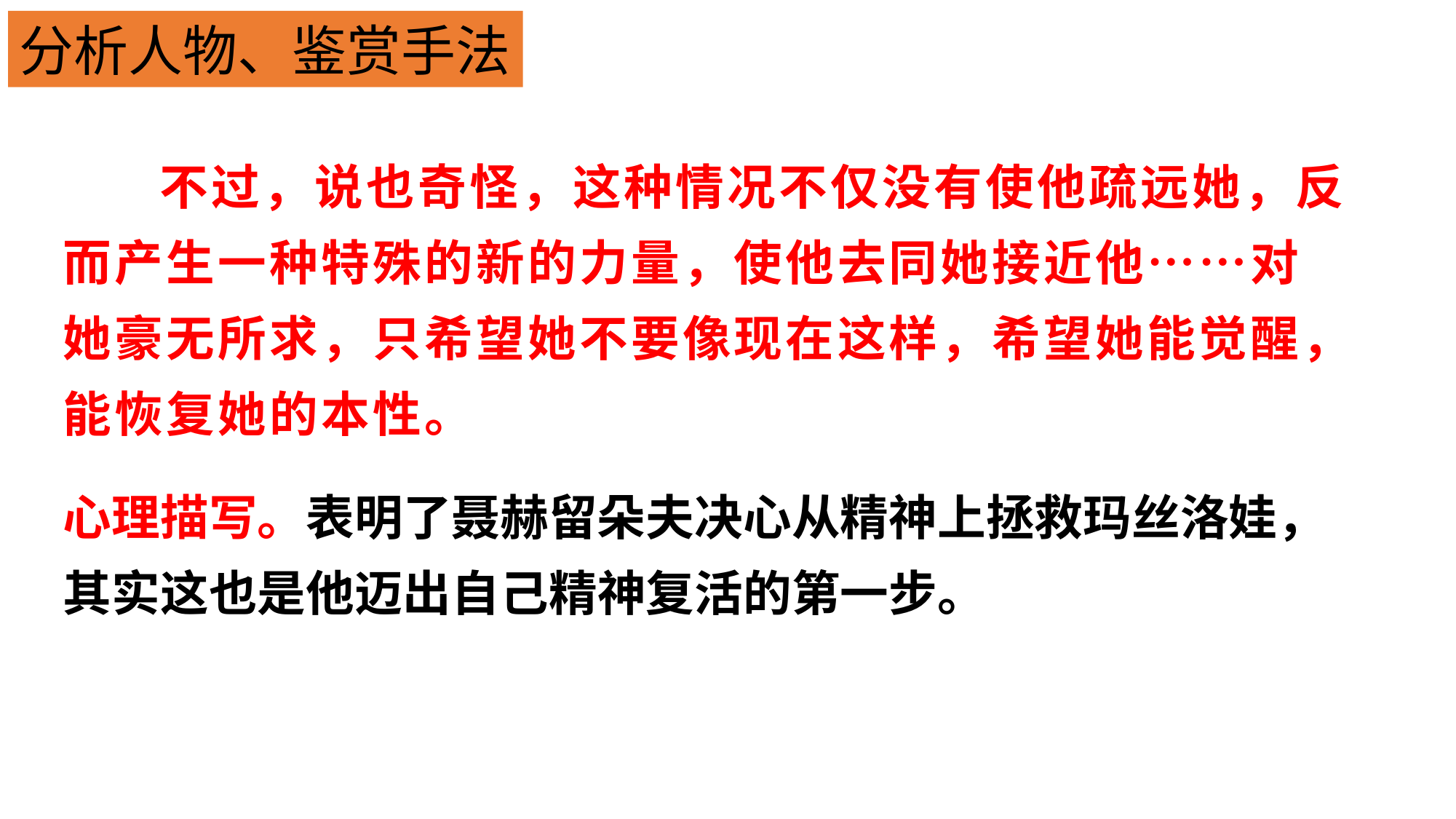

分析人物、鉴赏手法

      不过，说也奇怪，这种情况不仅没有使他疏远她，反而产生一种特殊的新的力量，使他去同她接近他……对她豪无所求，只希望她不要像现在这样，希望她能觉醒，能恢复她的本性。
心理描写。表明了聂赫留朵夫决心从精神上拯救玛丝洛娃，其实这也是他迈出自己精神复活的第一步。